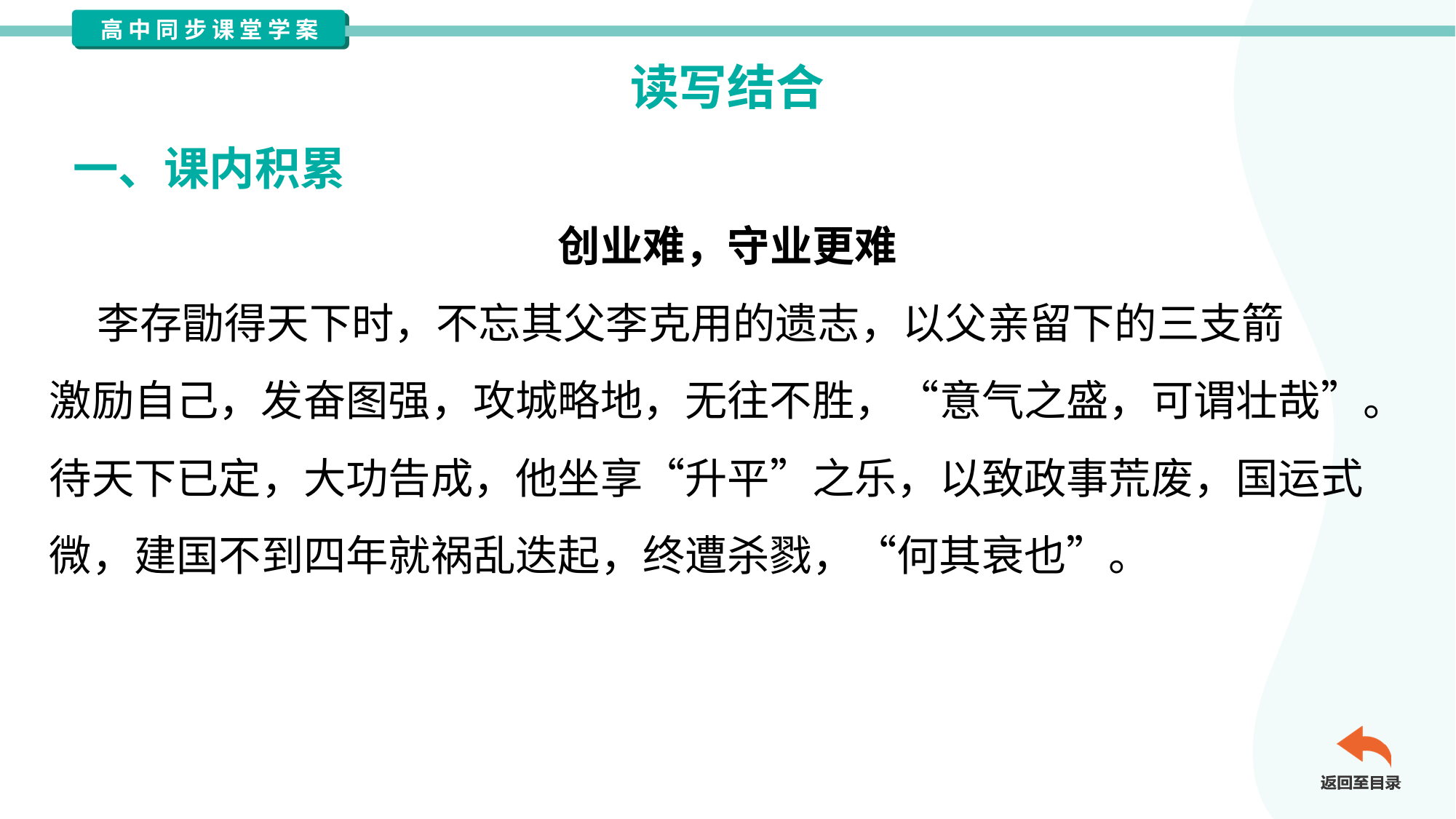

读写结合
一、课内积累
创业难，守业更难
    李存勖得天下时，不忘其父李克用的遗志，以父亲留下的三支箭
激励自己，发奋图强，攻城略地，无往不胜，“意气之盛，可谓壮哉”。
待天下已定，大功告成，他坐享“升平”之乐，以致政事荒废，国运式
微，建国不到四年就祸乱迭起，终遭杀戮，“何其衰也”。